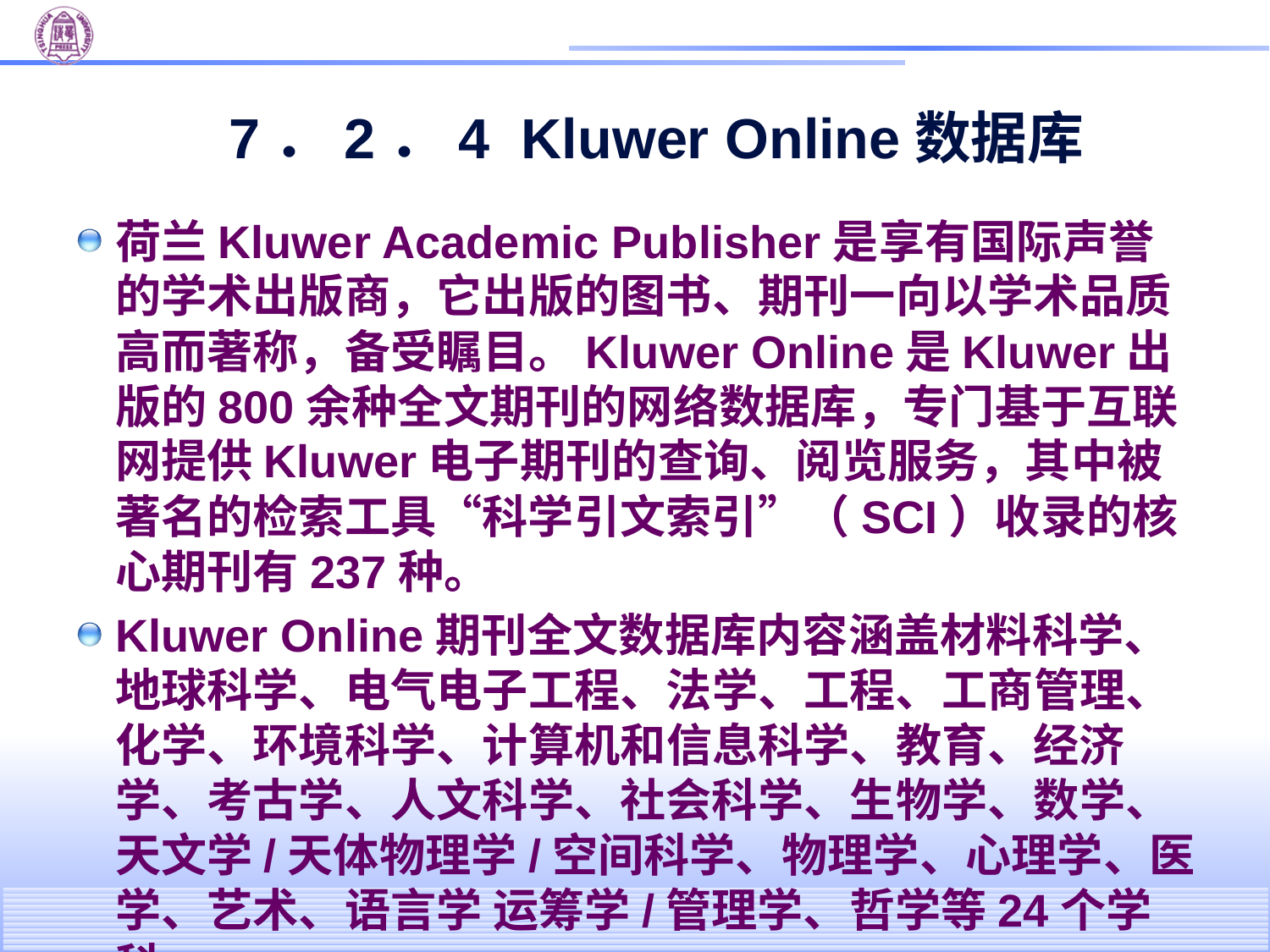

# 7．2．4  Kluwer Online数据库
荷兰Kluwer Academic Publisher是享有国际声誉的学术出版商，它出版的图书、期刊一向以学术品质高而著称，备受瞩目。Kluwer Online是Kluwer出版的800余种全文期刊的网络数据库，专门基于互联网提供Kluwer电子期刊的查询、阅览服务，其中被著名的检索工具“科学引文索引”（SCI）收录的核心期刊有237种。
Kluwer Online期刊全文数据库内容涵盖材料科学、地球科学、电气电子工程、法学、工程、工商管理、化学、环境科学、计算机和信息科学、教育、经济学、考古学、人文科学、社会科学、生物学、数学、天文学/天体物理学/空间科学、物理学、心理学、医学、艺术、语言学 运筹学/管理学、哲学等24个学科。